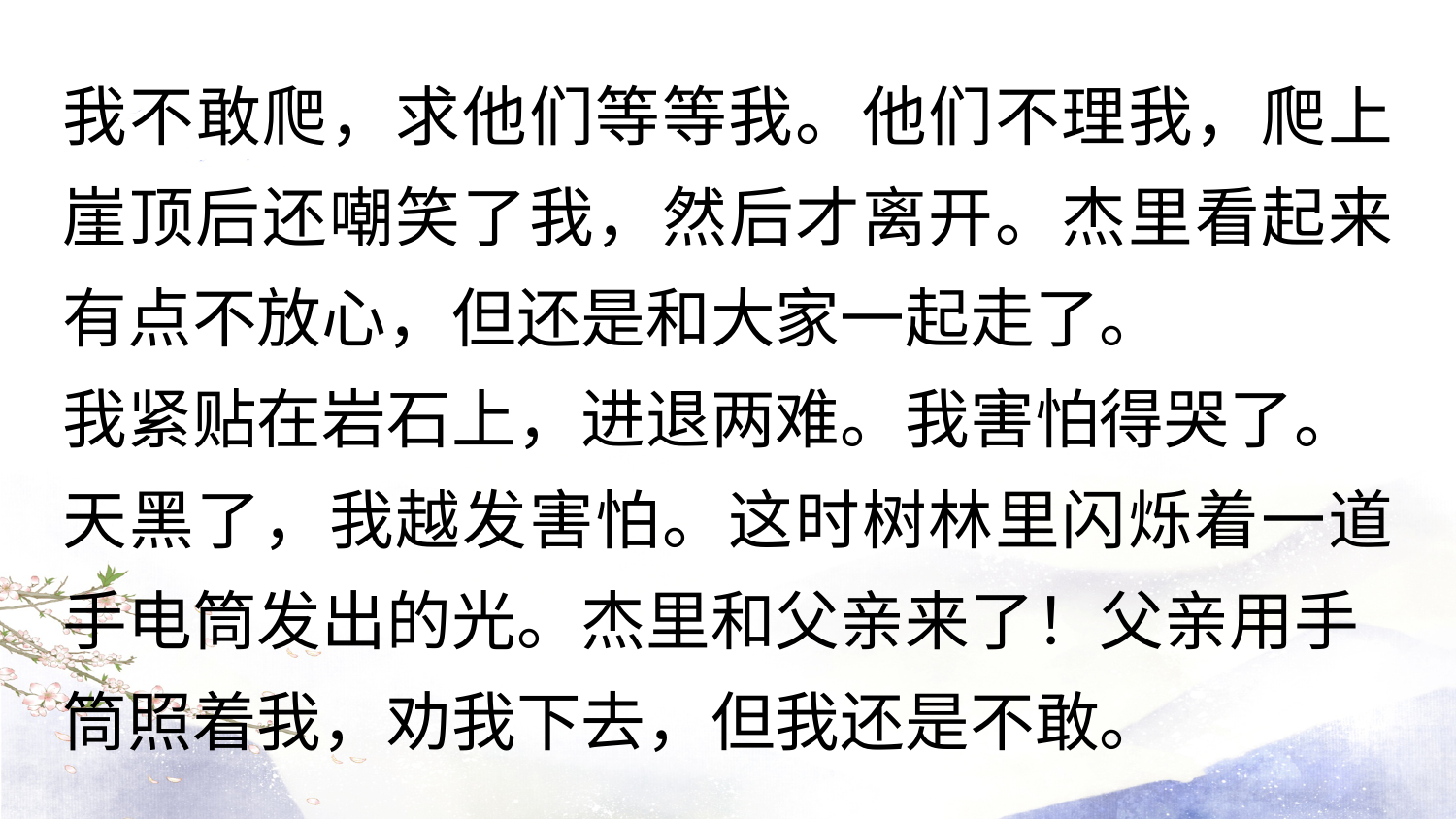

我不敢爬，求他们等等我。他们不理我，爬上崖顶后还嘲笑了我，然后才离开。杰里看起来有点不放心，但还是和大家一起走了。
我紧贴在岩石上，进退两难。我害怕得哭了。
天黑了，我越发害怕。这时树林里闪烁着一道手电筒发出的光。杰里和父亲来了！父亲用手
筒照着我，劝我下去，但我还是不敢。